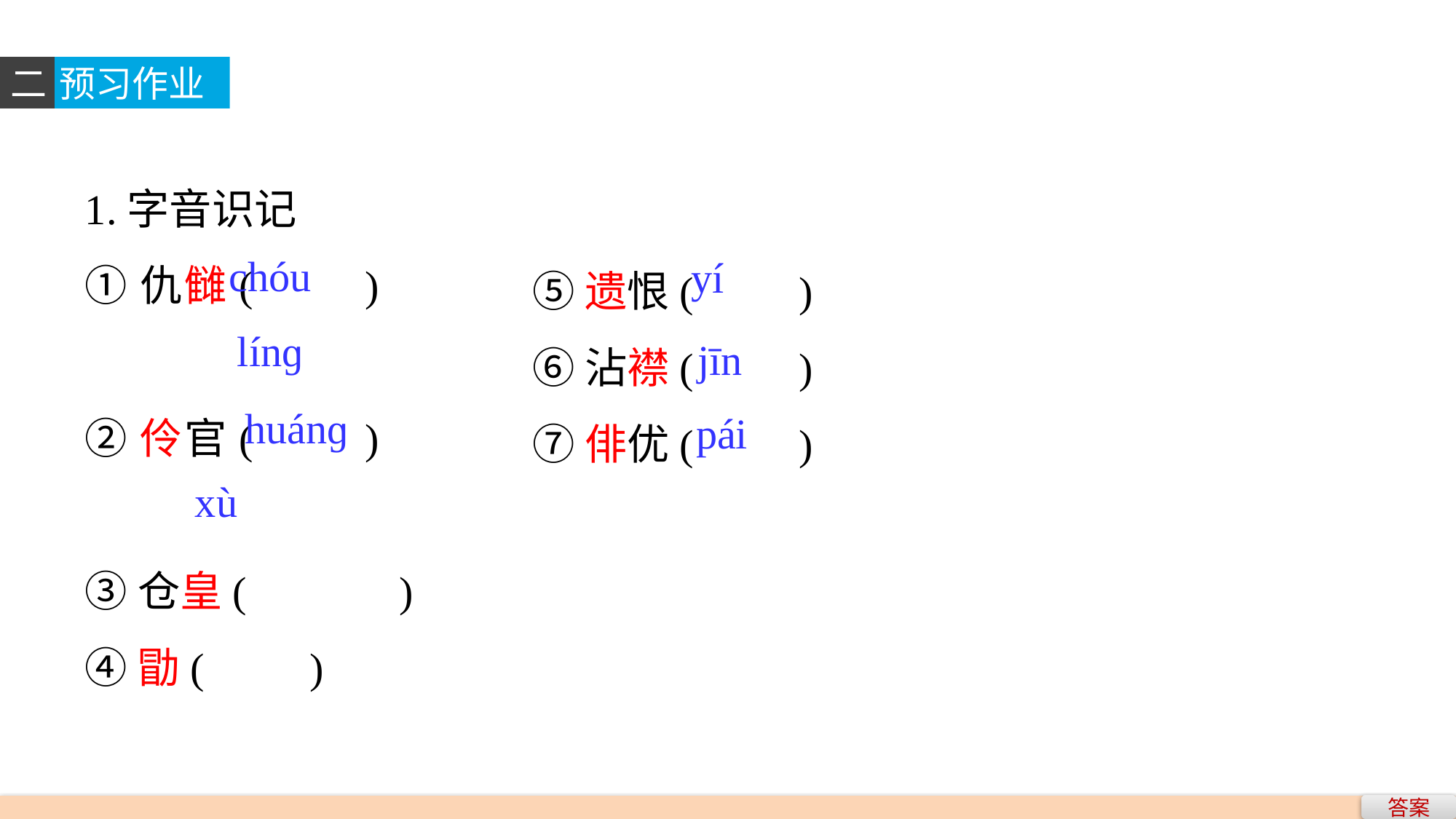

二
预习作业
1.字音识记
①仇雠(　　)
②伶官(　　)
③仓皇(　     　)
④勖(　　)
⑤遗恨(　　)
⑥沾襟(　　)
⑦俳优(　　)
chóu
yí
línɡ
jīn
huánɡ
pái
xù
答案